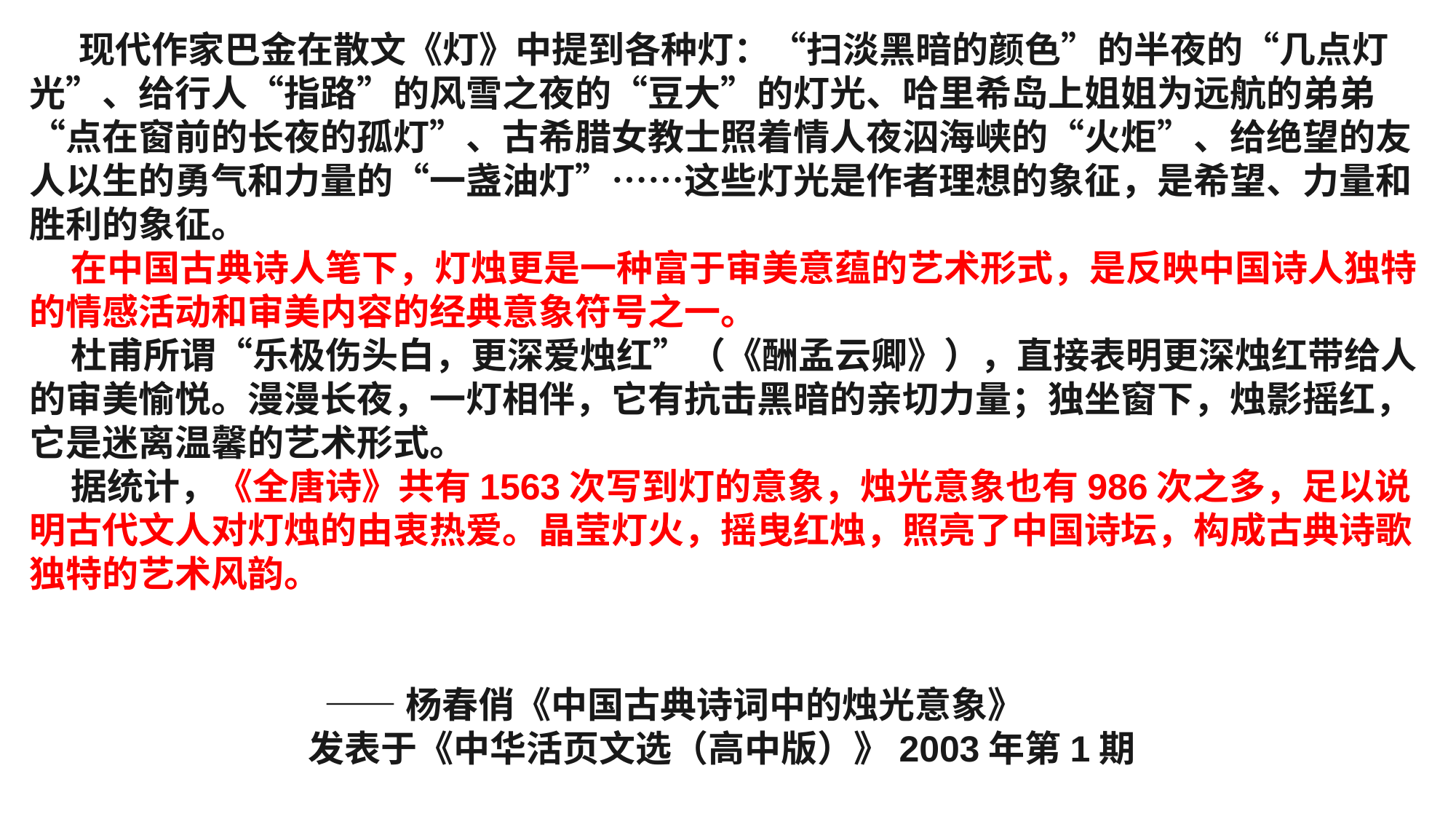

现代作家巴金在散文《灯》中提到各种灯：“扫淡黑暗的颜色”的半夜的“几点灯光”、给行人“指路”的风雪之夜的“豆大”的灯光、哈里希岛上姐姐为远航的弟弟“点在窗前的长夜的孤灯”、古希腊女教士照着情人夜泅海峡的“火炬”、给绝望的友人以生的勇气和力量的“一盏油灯”……这些灯光是作者理想的象征，是希望、力量和胜利的象征。
    在中国古典诗人笔下，灯烛更是一种富于审美意蕴的艺术形式，是反映中国诗人独特的情感活动和审美内容的经典意象符号之一。
    杜甫所谓“乐极伤头白，更深爱烛红”（《酬孟云卿》），直接表明更深烛红带给人的审美愉悦。漫漫长夜，一灯相伴，它有抗击黑暗的亲切力量；独坐窗下，烛影摇红，它是迷离温馨的艺术形式。
    据统计，《全唐诗》共有1563次写到灯的意象，烛光意象也有986次之多，足以说明古代文人对灯烛的由衷热爱。晶莹灯火，摇曳红烛，照亮了中国诗坛，构成古典诗歌独特的艺术风韵。

                                    ——杨春俏《中国古典诗词中的烛光意象》
                                 发表于《中华活页文选（高中版）》2003年第1期